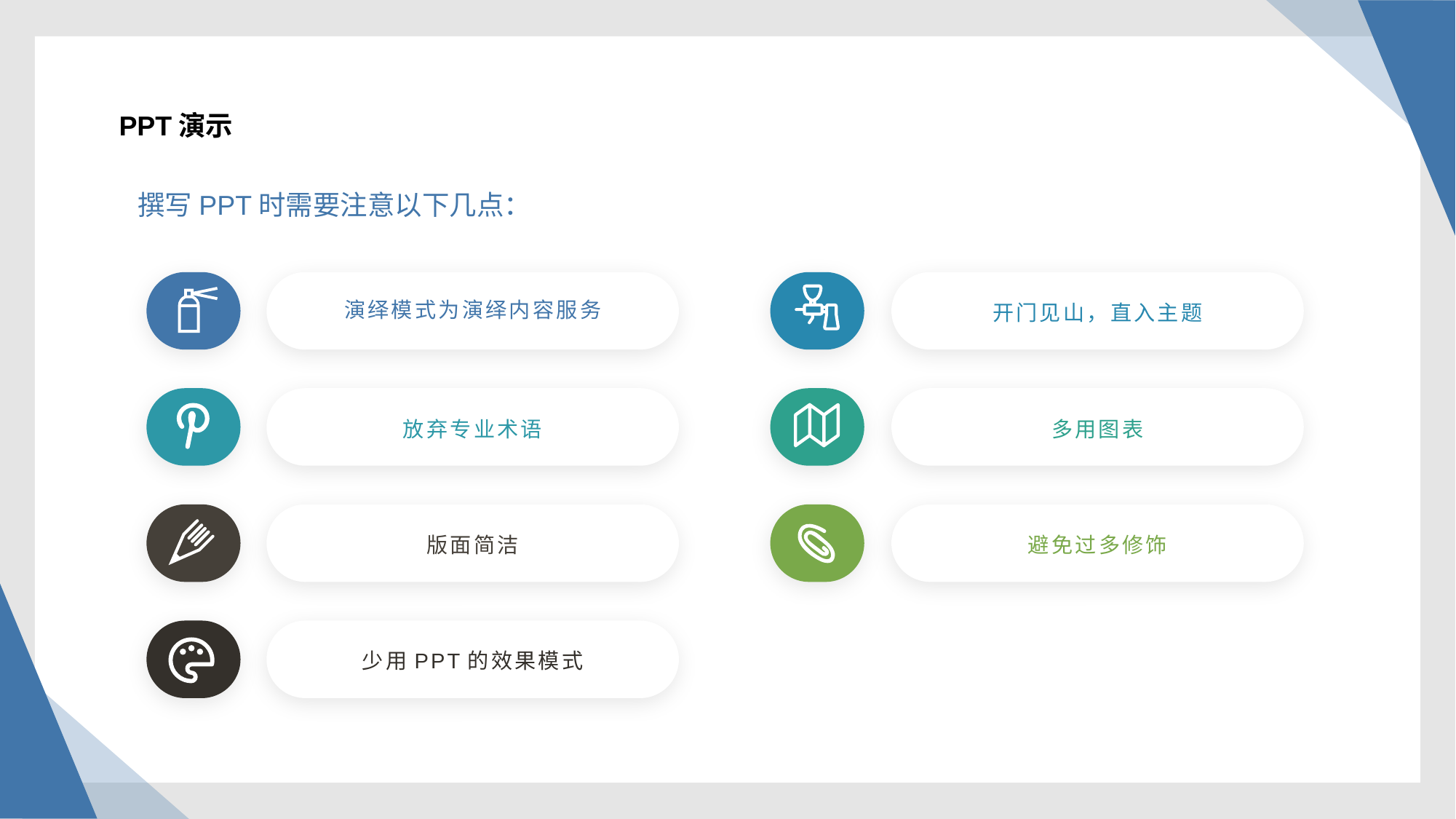

PPT演示
撰写PPT时需要注意以下几点：

演绎模式为演绎内容服务

开门见山，直入主题

放弃专业术语
多用图表

版面简洁
避免过多修饰

少用PPT的效果模式